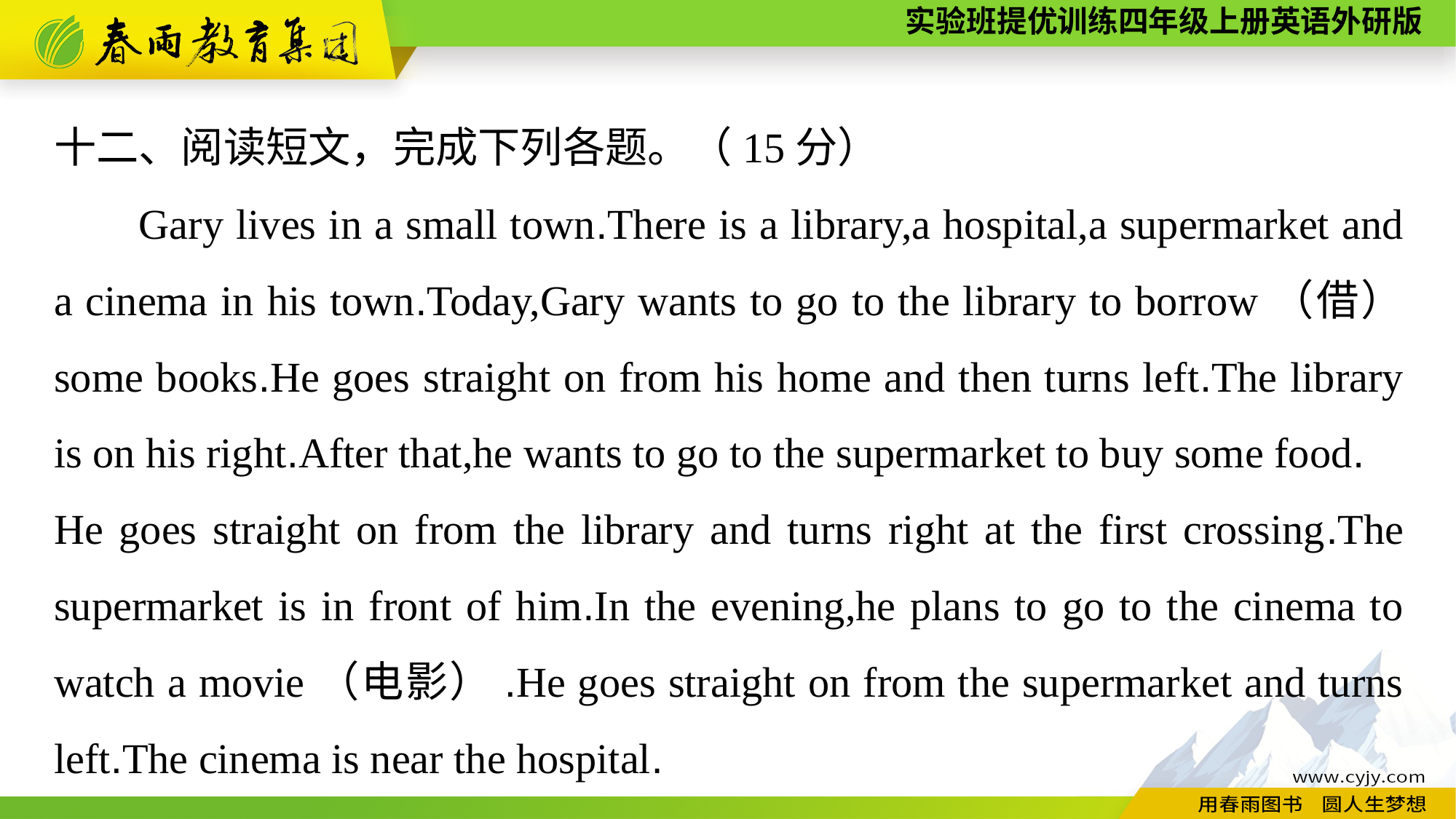

十二、阅读短文，完成下列各题。（15分）
Gary lives in a small town.There is a library,a hospital,a supermarket and a cinema in his town.Today,Gary wants to go to the library to borrow（借） some books.He goes straight on from his home and then turns left.The library is on his right.After that,he wants to go to the supermarket to buy some food.
He goes straight on from the library and turns right at the first crossing.The supermarket is in front of him.In the evening,he plans to go to the cinema to watch a movie（电影）.He goes straight on from the supermarket and turns left.The cinema is near the hospital.